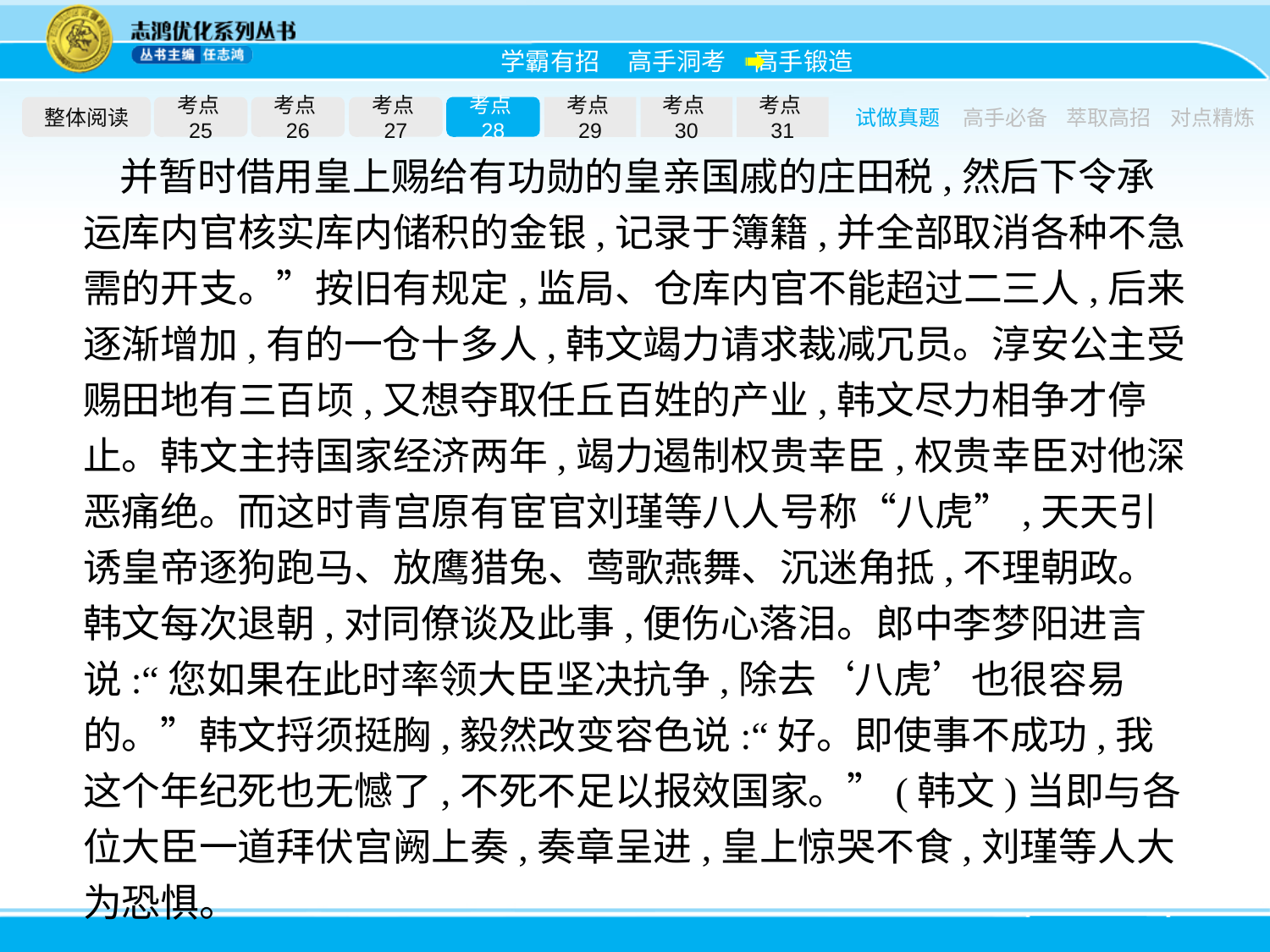

整体阅读
考点25
考点26
考点27
考点28
考点29
考点30
考点31
试做真题
高手必备
萃取高招
对点精炼
并暂时借用皇上赐给有功勋的皇亲国戚的庄田税,然后下令承运库内官核实库内储积的金银,记录于簿籍,并全部取消各种不急需的开支。”按旧有规定,监局、仓库内官不能超过二三人,后来逐渐增加,有的一仓十多人,韩文竭力请求裁减冗员。淳安公主受赐田地有三百顷,又想夺取任丘百姓的产业,韩文尽力相争才停止。韩文主持国家经济两年,竭力遏制权贵幸臣,权贵幸臣对他深恶痛绝。而这时青宫原有宦官刘瑾等八人号称“八虎”,天天引诱皇帝逐狗跑马、放鹰猎兔、莺歌燕舞、沉迷角抵,不理朝政。韩文每次退朝,对同僚谈及此事,便伤心落泪。郎中李梦阳进言说:“您如果在此时率领大臣坚决抗争,除去‘八虎’也很容易的。”韩文捋须挺胸,毅然改变容色说:“好。即使事不成功,我这个年纪死也无憾了,不死不足以报效国家。”(韩文)当即与各位大臣一道拜伏宫阙上奏,奏章呈进,皇上惊哭不食,刘瑾等人大为恐惧。